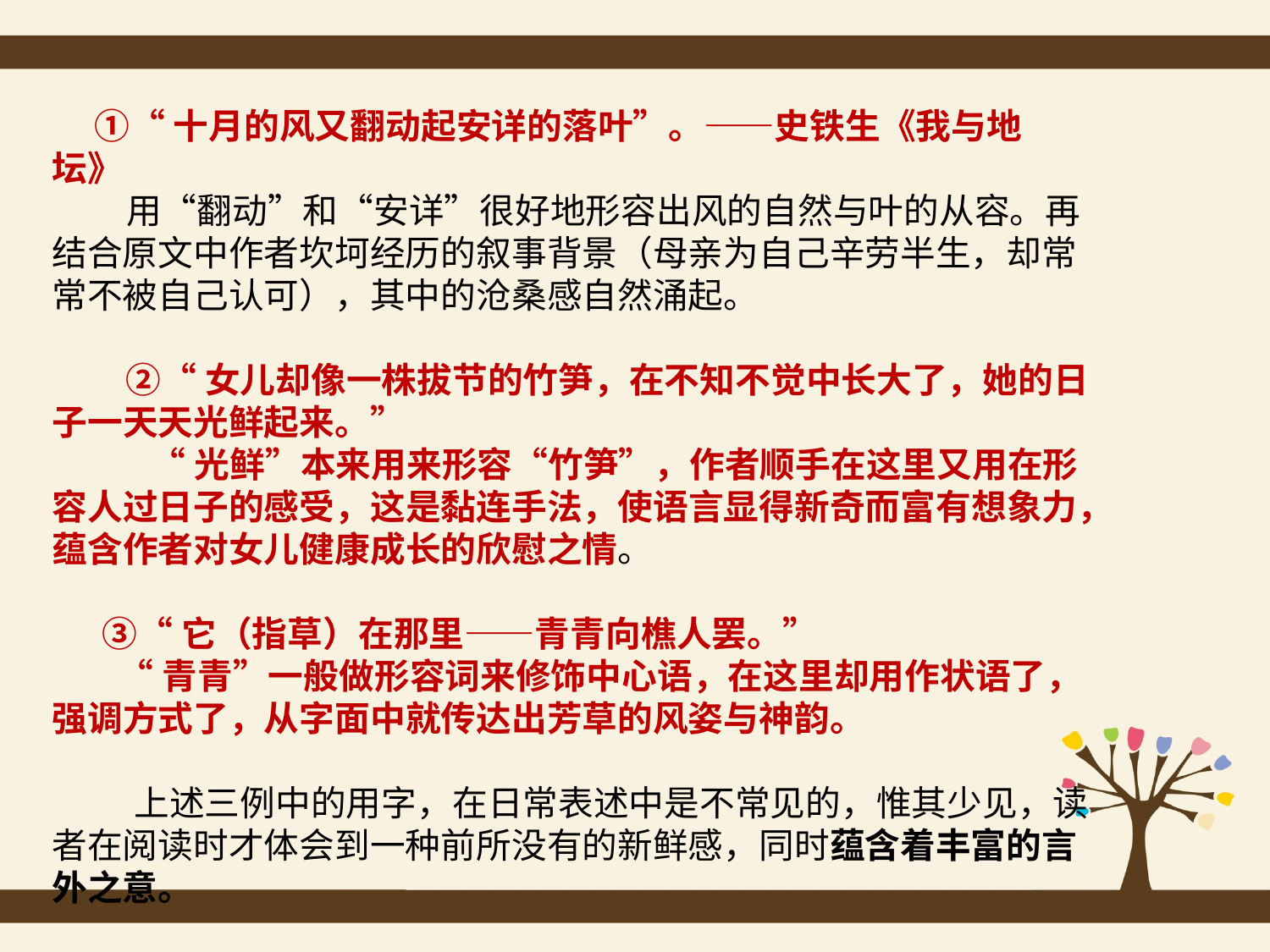

①“十月的风又翻动起安详的落叶”。——史铁生《我与地坛》
   用“翻动”和“安详”很好地形容出风的自然与叶的从容。再结合原文中作者坎坷经历的叙事背景（母亲为自己辛劳半生，却常常不被自己认可），其中的沧桑感自然涌起。
    ②“女儿却像一株拔节的竹笋，在不知不觉中长大了，她的日子一天天光鲜起来。”       “光鲜”本来用来形容“竹笋”，作者顺手在这里又用在形容人过日子的感受，这是黏连手法，使语言显得新奇而富有想象力，蕴含作者对女儿健康成长的欣慰之情。

 ③“它（指草）在那里——青青向樵人罢。”   “青青”一般做形容词来修饰中心语，在这里却用作状语了，强调方式了，从字面中就传达出芳草的风姿与神韵。
    上述三例中的用字，在日常表述中是不常见的，惟其少见，读者在阅读时才体会到一种前所没有的新鲜感，同时蕴含着丰富的言外之意。